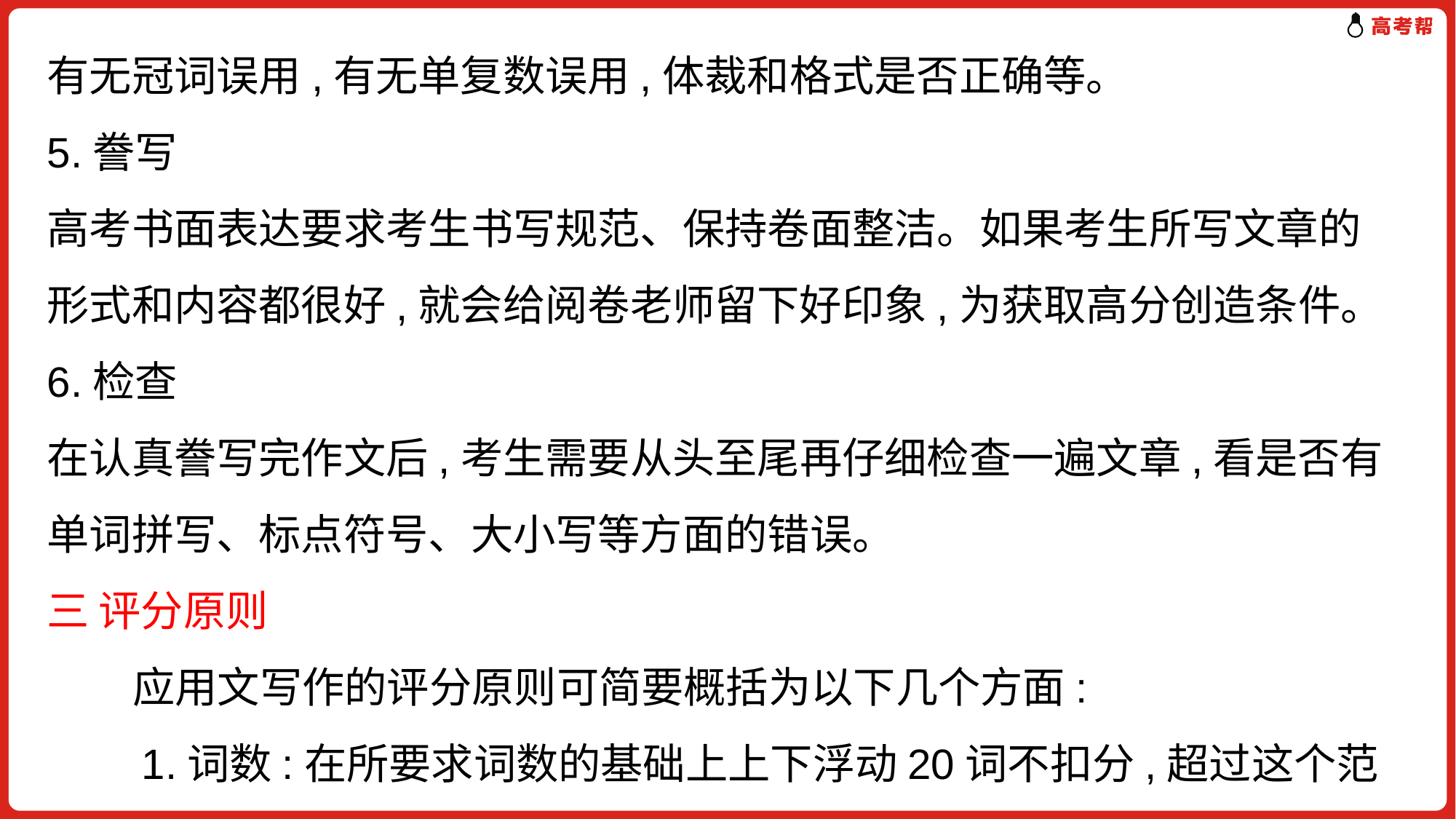

有无冠词误用,有无单复数误用,体裁和格式是否正确等。
5.誊写
高考书面表达要求考生书写规范、保持卷面整洁。如果考生所写文章的形式和内容都很好,就会给阅卷老师留下好印象,为获取高分创造条件。
6.检查
在认真誊写完作文后,考生需要从头至尾再仔细检查一遍文章,看是否有单词拼写、标点符号、大小写等方面的错误。
三 评分原则
        应用文写作的评分原则可简要概括为以下几个方面:
        1.词数:在所要求词数的基础上上下浮动20词不扣分,超过这个范围,